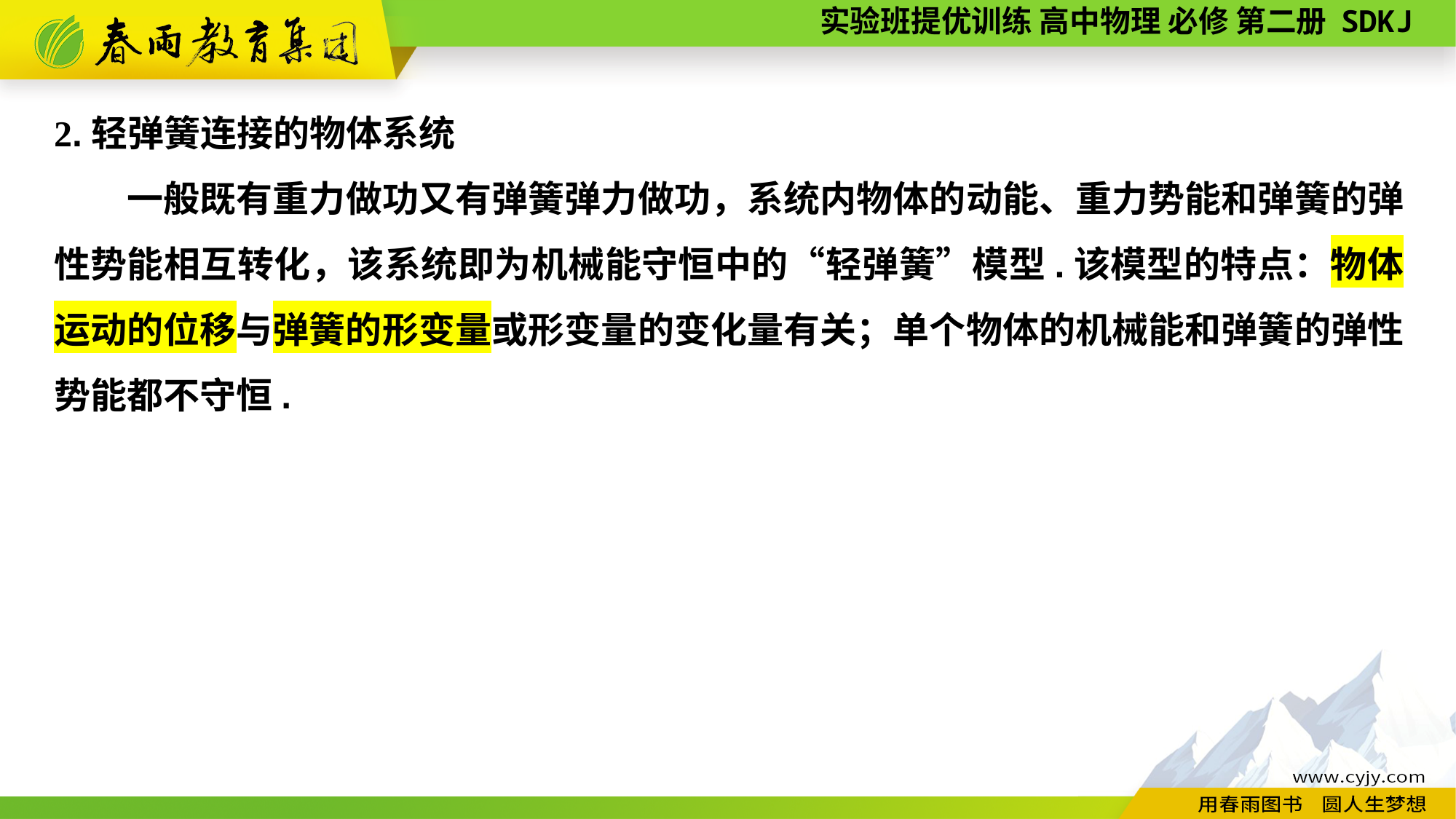

2.轻弹簧连接的物体系统
一般既有重力做功又有弹簧弹力做功，系统内物体的动能、重力势能和弹簧的弹性势能相互转化，该系统即为机械能守恒中的“轻弹簧”模型.该模型的特点：物体运动的位移与弹簧的形变量或形变量的变化量有关；单个物体的机械能和弹簧的弹性势能都不守恒.